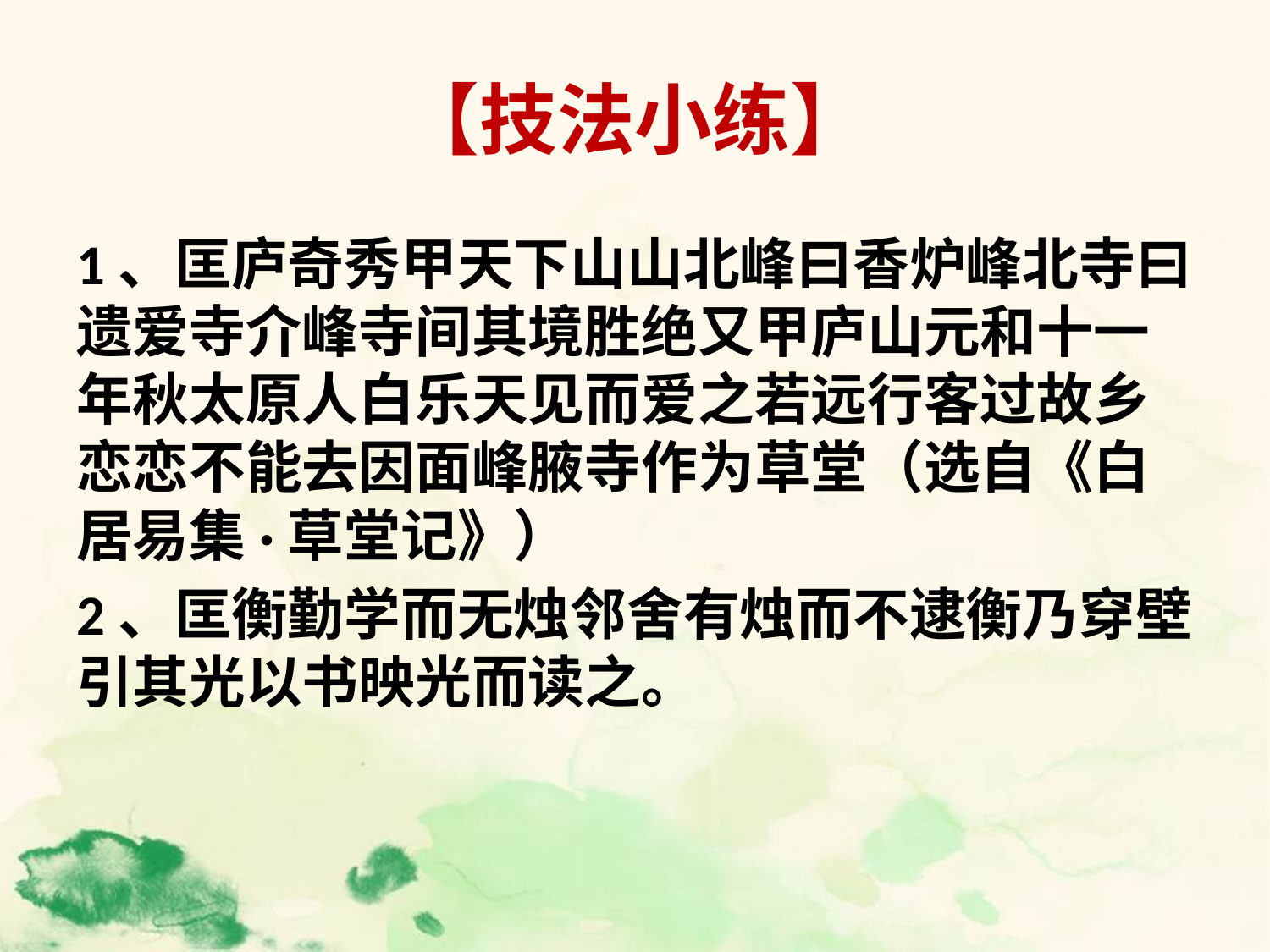

# 【技法小练】
1、匡庐奇秀甲天下山山北峰曰香炉峰北寺曰遗爱寺介峰寺间其境胜绝又甲庐山元和十一年秋太原人白乐天见而爱之若远行客过故乡恋恋不能去因面峰腋寺作为草堂（选自《白居易集·草堂记》）
2、匡衡勤学而无烛邻舍有烛而不逮衡乃穿壁引其光以书映光而读之。